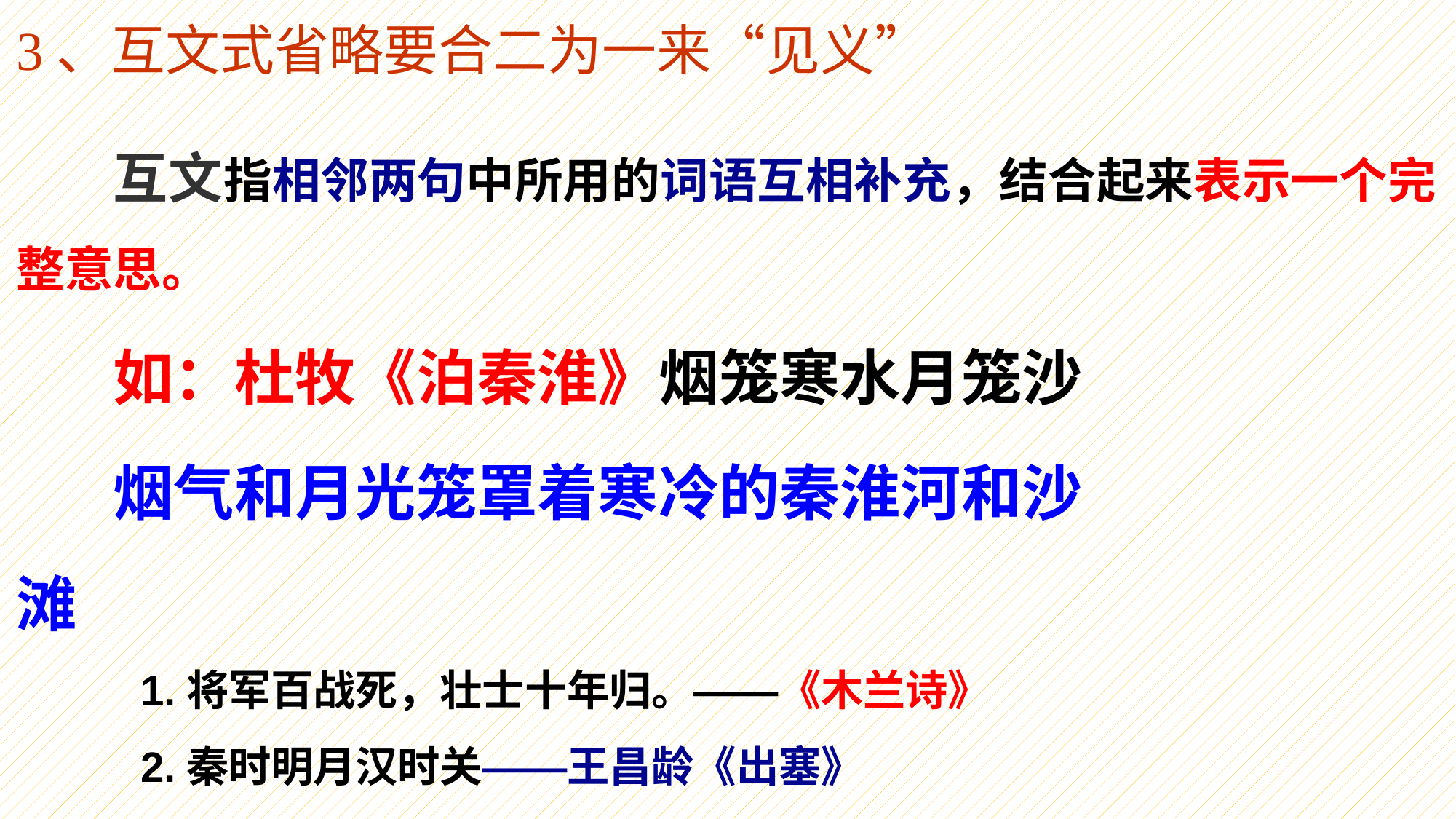

3、互文式省略要合二为一来“见义”
互文指相邻两句中所用的词语互相补充，结合起来表示一个完整意思。
如：杜牧《泊秦淮》烟笼寒水月笼沙
烟气和月光笼罩着寒冷的秦淮河和沙滩
1.将军百战死，壮士十年归。——《木兰诗》
2.秦时明月汉时关——王昌龄《出塞》
3.主人下马客在船，举酒欲饮无管弦。——白居易《琵琶行》